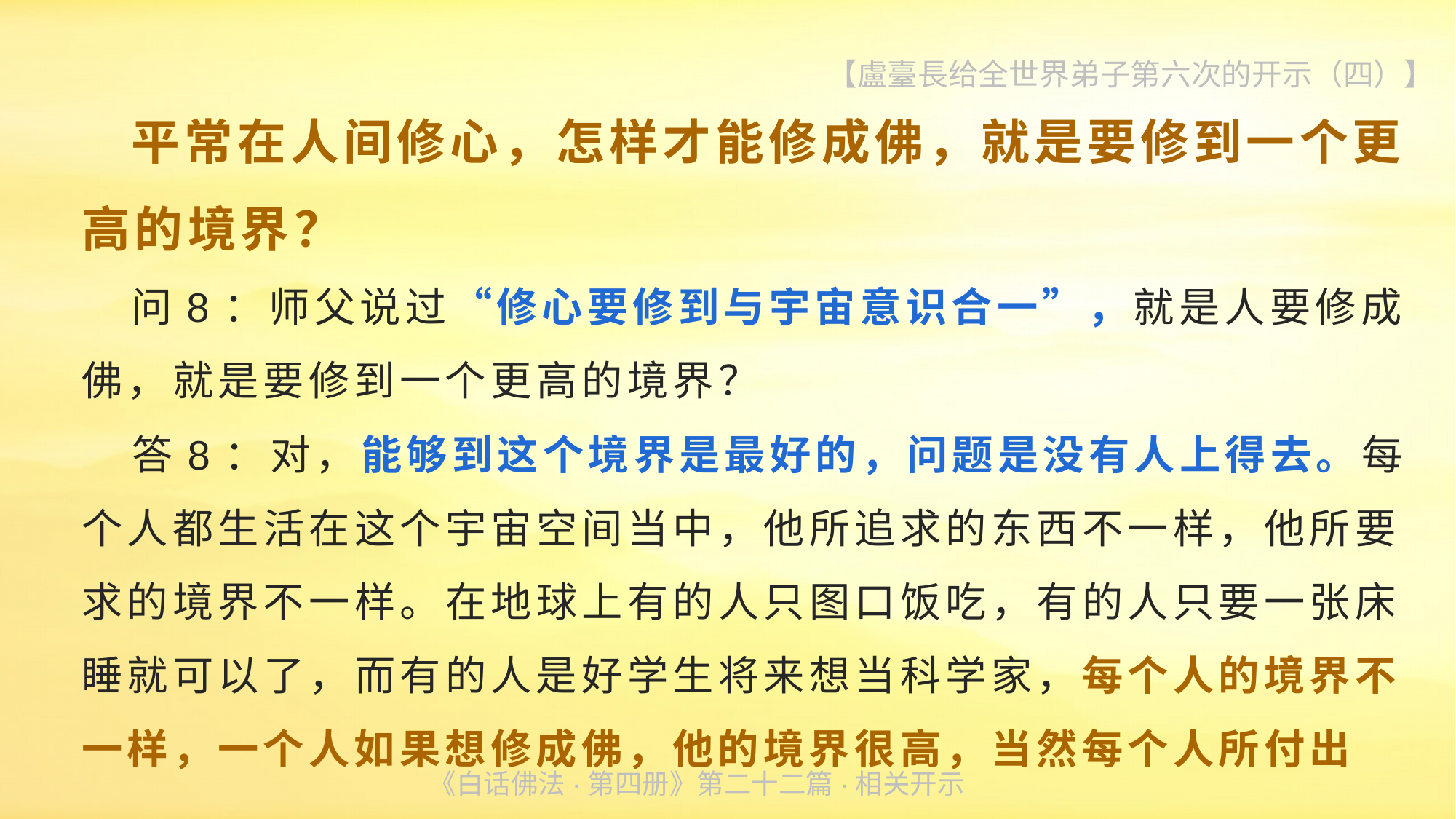

【盧臺長给全世界弟子第六次的开示（四）】
   平常在人间修心，怎样才能修成佛，就是要修到一个更高的境界？
   问8：师父说过“修心要修到与宇宙意识合一”，就是人要修成佛，就是要修到一个更高的境界？
   答8：对，能够到这个境界是最好的，问题是没有人上得去。每个人都生活在这个宇宙空间当中，他所追求的东西不一样，他所要求的境界不一样。在地球上有的人只图口饭吃，有的人只要一张床睡就可以了，而有的人是好学生将来想当科学家，每个人的境界不一样，一个人如果想修成佛，他的境界很高，当然每个人所付出
《白话佛法·第四册》第二十二篇·相关开示